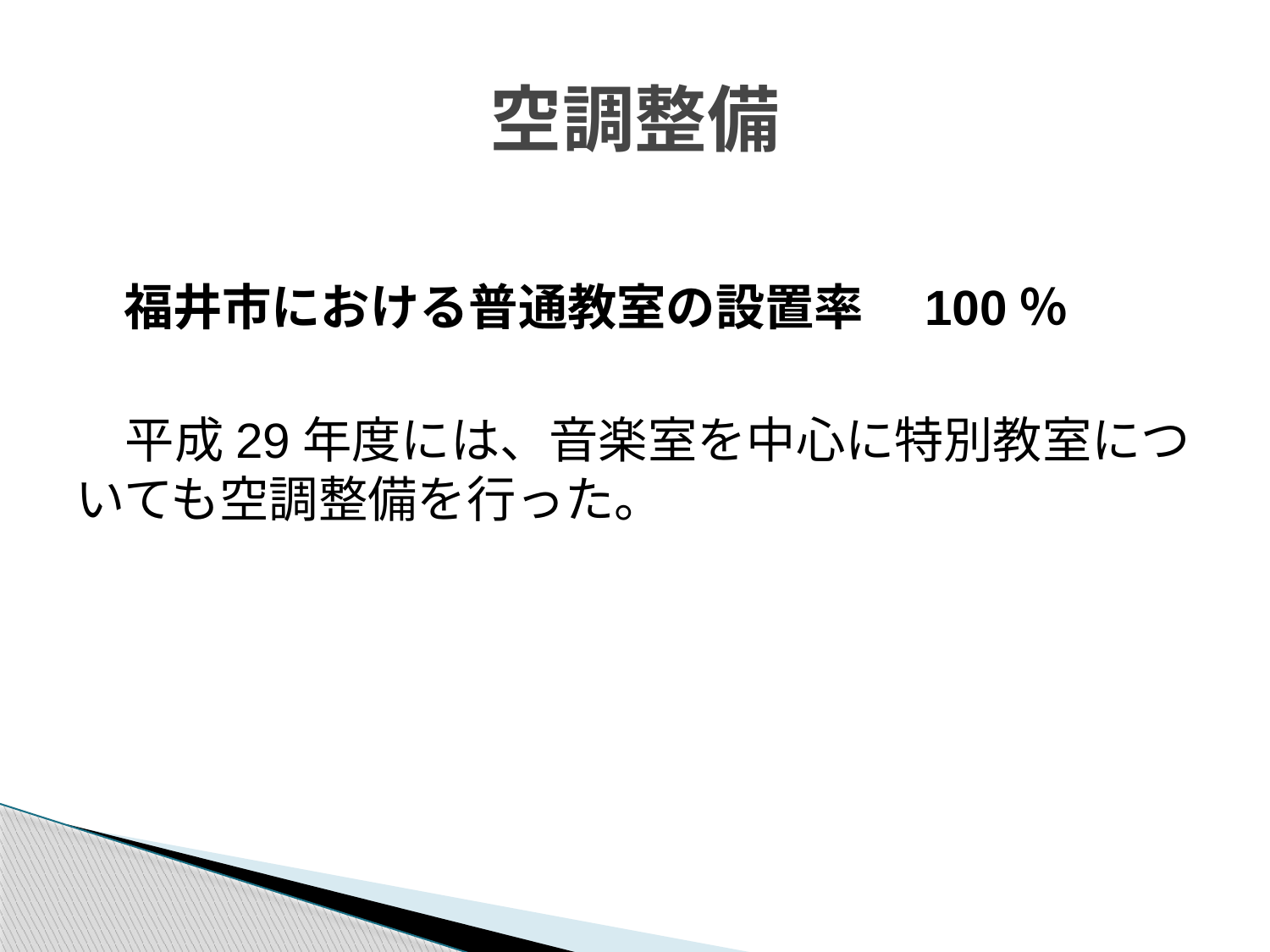

# 空調整備

　福井市における普通教室の設置率　100％

　平成29年度には、音楽室を中心に特別教室についても空調整備を行った。